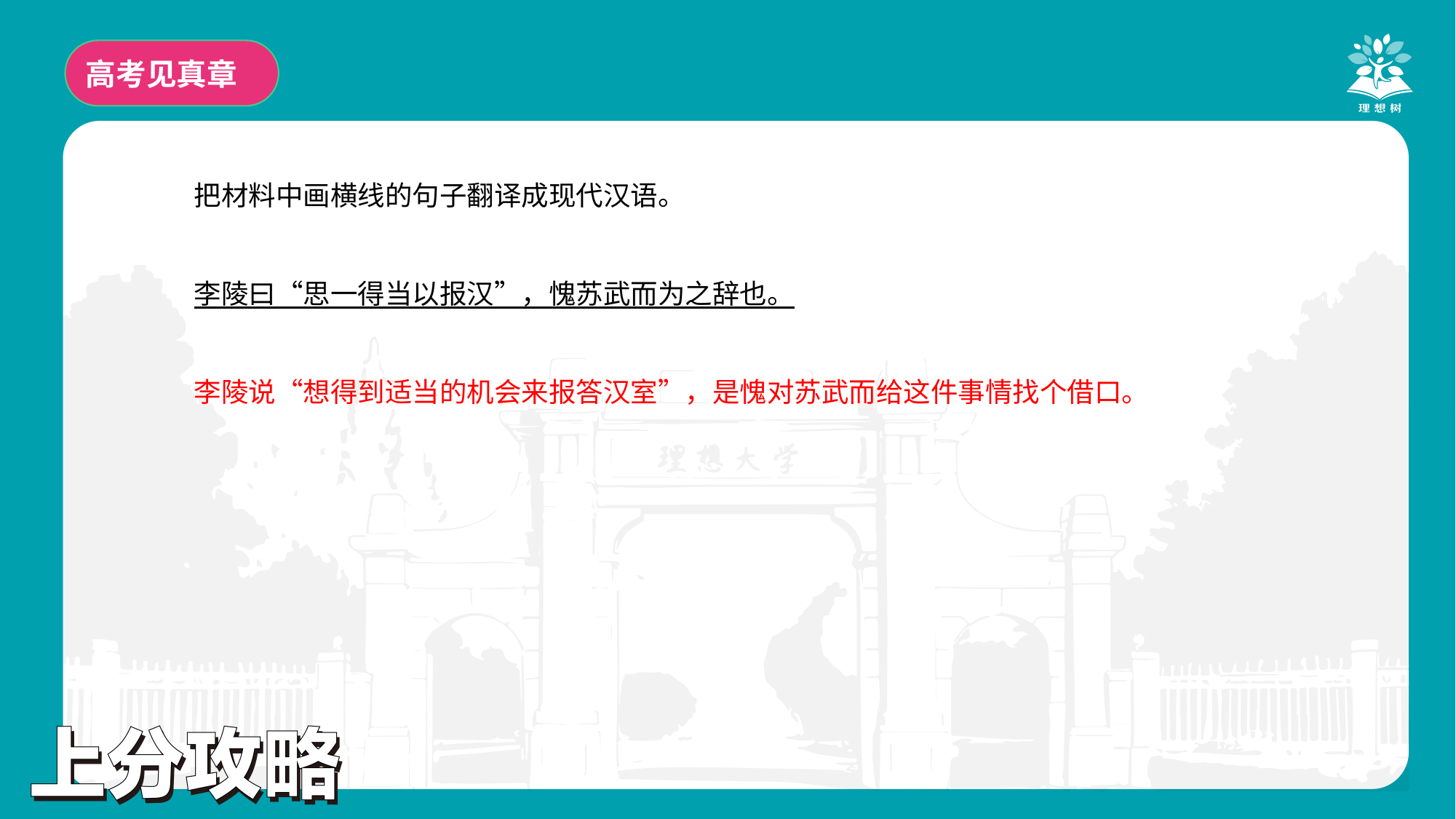

高考见真章
把材料中画横线的句子翻译成现代汉语。

李陵曰“思一得当以报汉”，愧苏武而为之辞也。

李陵说“想得到适当的机会来报答汉室”，是愧对苏武而给这件事情找个借口。